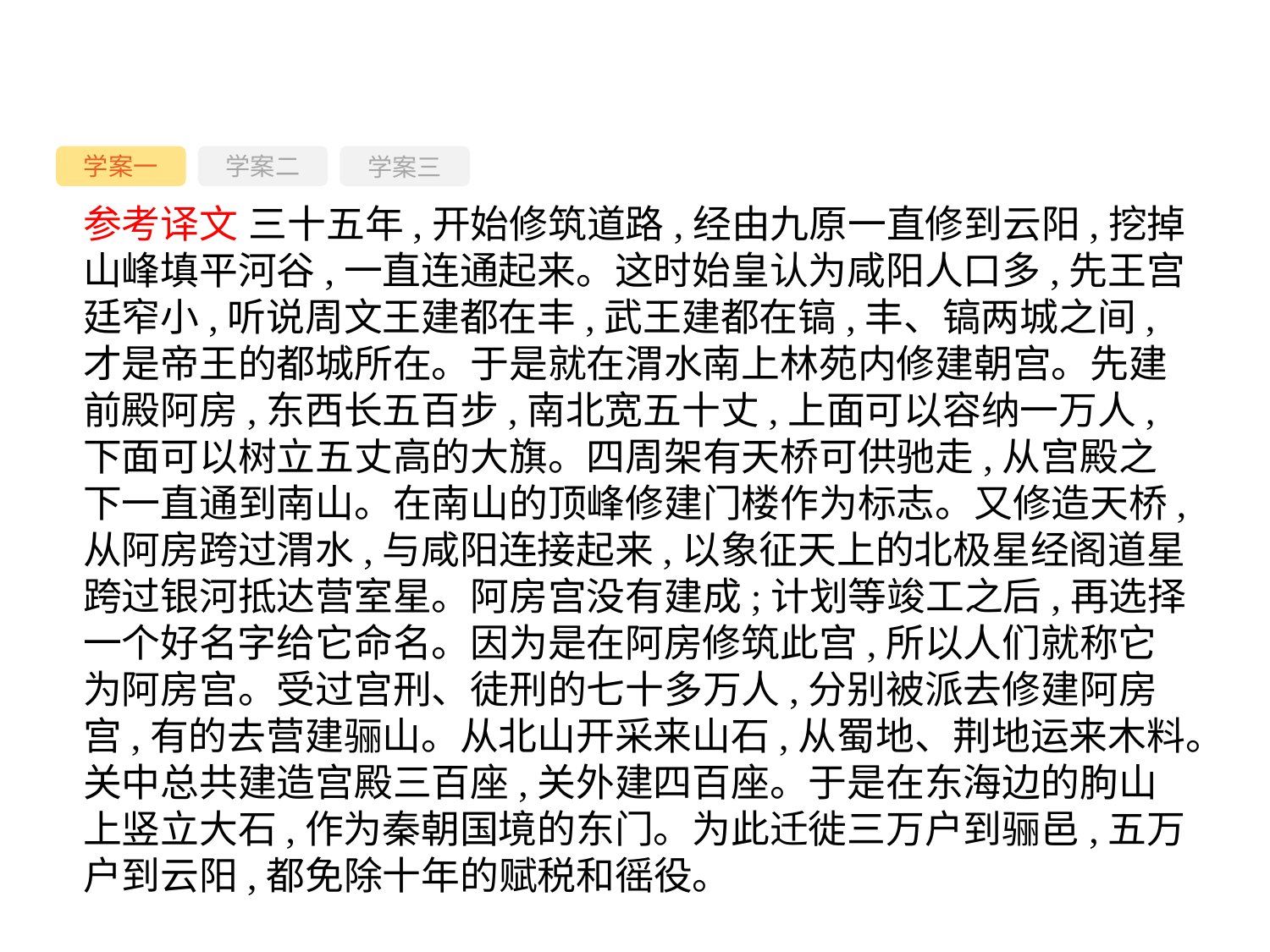

学案一
学案三
学案二
参考译文 三十五年,开始修筑道路,经由九原一直修到云阳,挖掉山峰填平河谷,一直连通起来。这时始皇认为咸阳人口多,先王宫廷窄小,听说周文王建都在丰,武王建都在镐,丰、镐两城之间,才是帝王的都城所在。于是就在渭水南上林苑内修建朝宫。先建前殿阿房,东西长五百步,南北宽五十丈,上面可以容纳一万人,下面可以树立五丈高的大旗。四周架有天桥可供驰走,从宫殿之下一直通到南山。在南山的顶峰修建门楼作为标志。又修造天桥,从阿房跨过渭水,与咸阳连接起来,以象征天上的北极星经阁道星跨过银河抵达营室星。阿房宫没有建成;计划等竣工之后,再选择一个好名字给它命名。因为是在阿房修筑此宫,所以人们就称它为阿房宫。受过宫刑、徒刑的七十多万人,分别被派去修建阿房宫,有的去营建骊山。从北山开采来山石,从蜀地、荆地运来木料。关中总共建造宫殿三百座,关外建四百座。于是在东海边的朐山上竖立大石,作为秦朝国境的东门。为此迁徙三万户到骊邑,五万户到云阳,都免除十年的赋税和徭役。
-74-